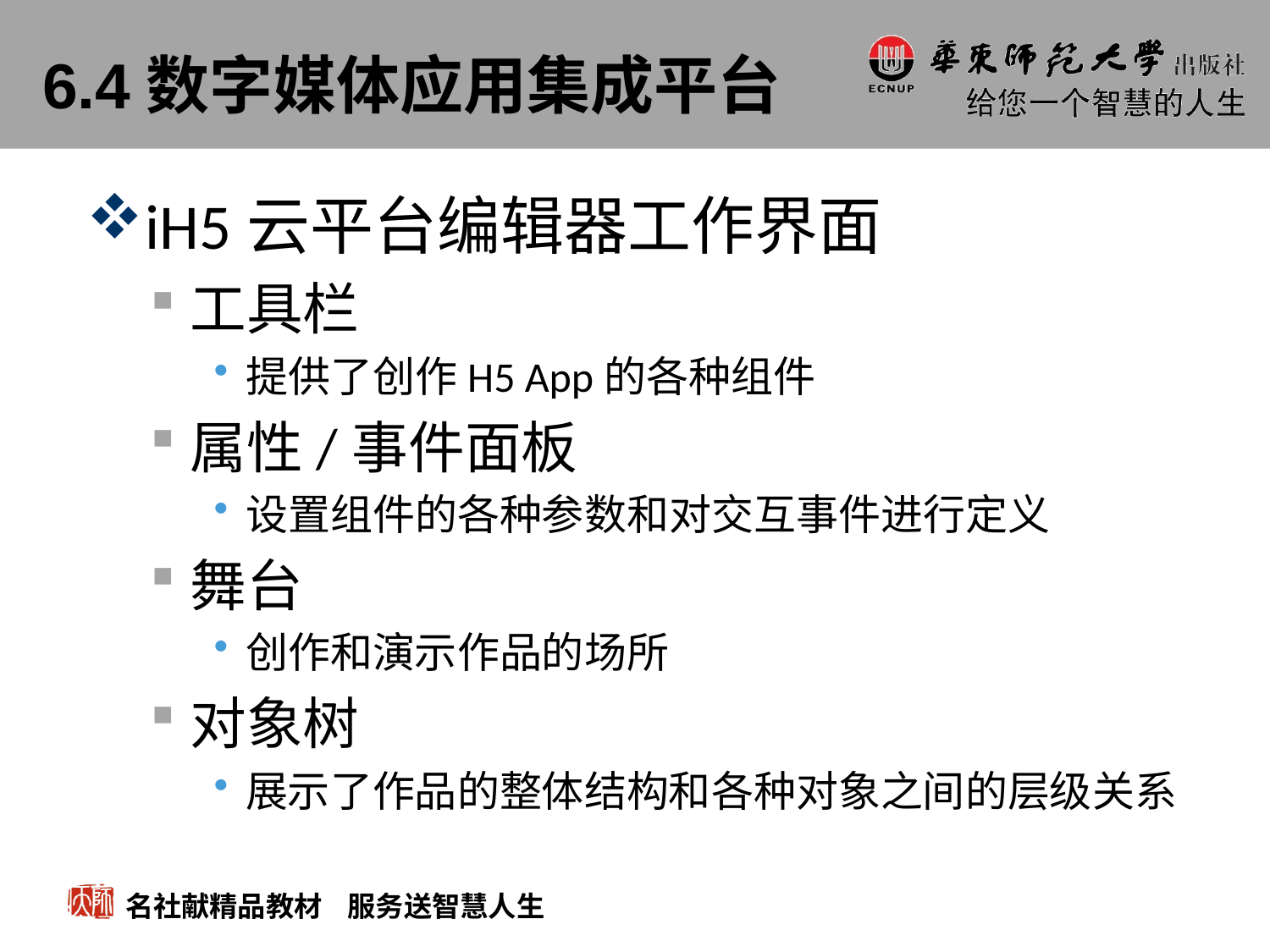

# 6.4数字媒体应用集成平台
iH5云平台编辑器工作界面
工具栏
提供了创作H5 App的各种组件
属性/事件面板
设置组件的各种参数和对交互事件进行定义
舞台
创作和演示作品的场所
对象树
展示了作品的整体结构和各种对象之间的层级关系